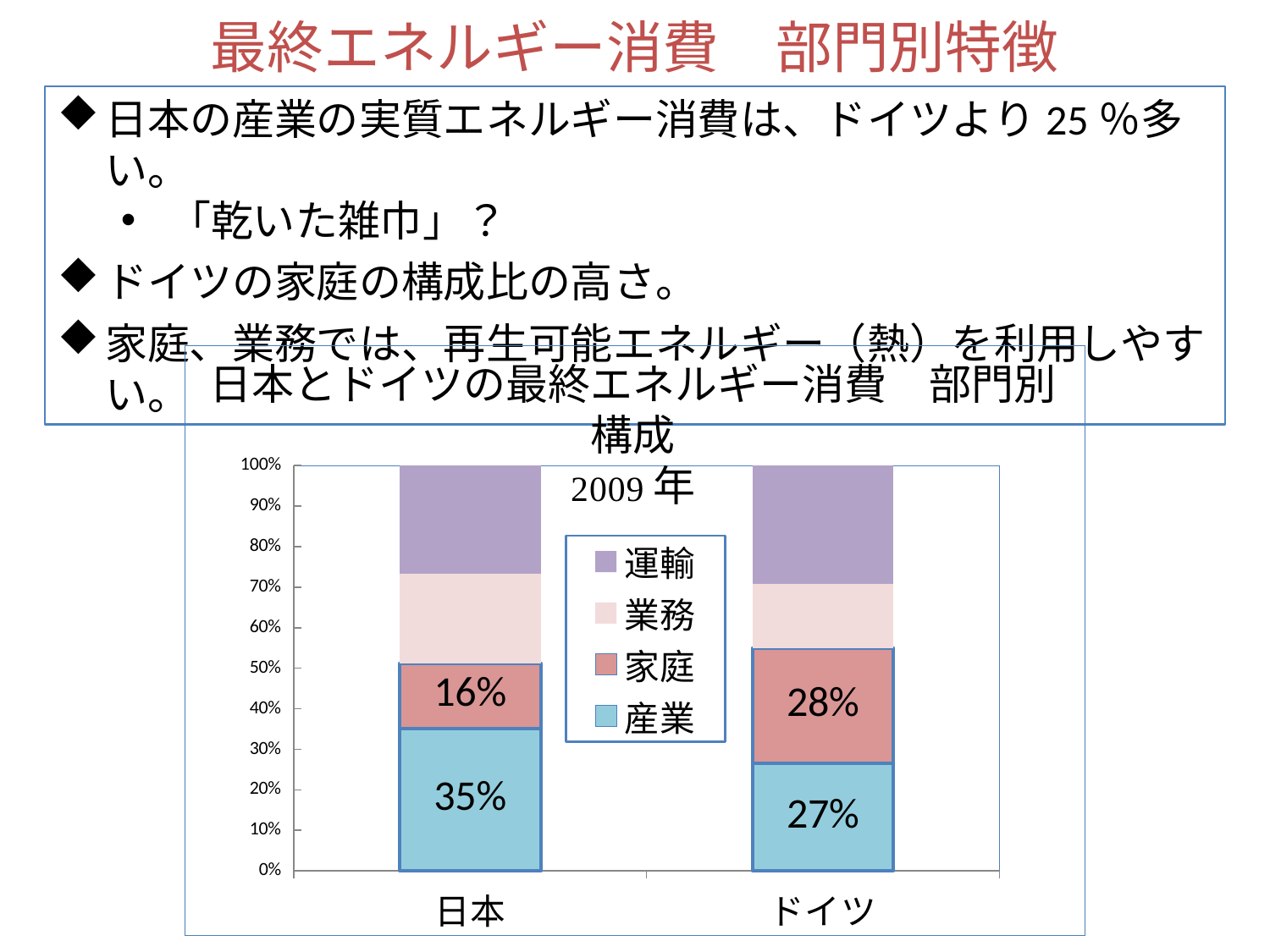

最終エネルギー消費　部門別特徴
日本の産業の実質エネルギー消費は、ドイツより25％多い。
「乾いた雑巾」？
ドイツの家庭の構成比の高さ。
家庭、業務では、再生可能エネルギー（熱）を利用しやすい。

### Chart

| Category | 産業 | 家庭 | 業務 | 運輸 |
|---|---|---|---|---|
| 日本 | 0.351154697880418 | 0.160945903195192 | 0.221448908573236 | 0.266450490351155 |
| ドイツ | 0.265268706511735 | 0.28481892878509 | 0.157903888173033 | 0.291977795674183 |